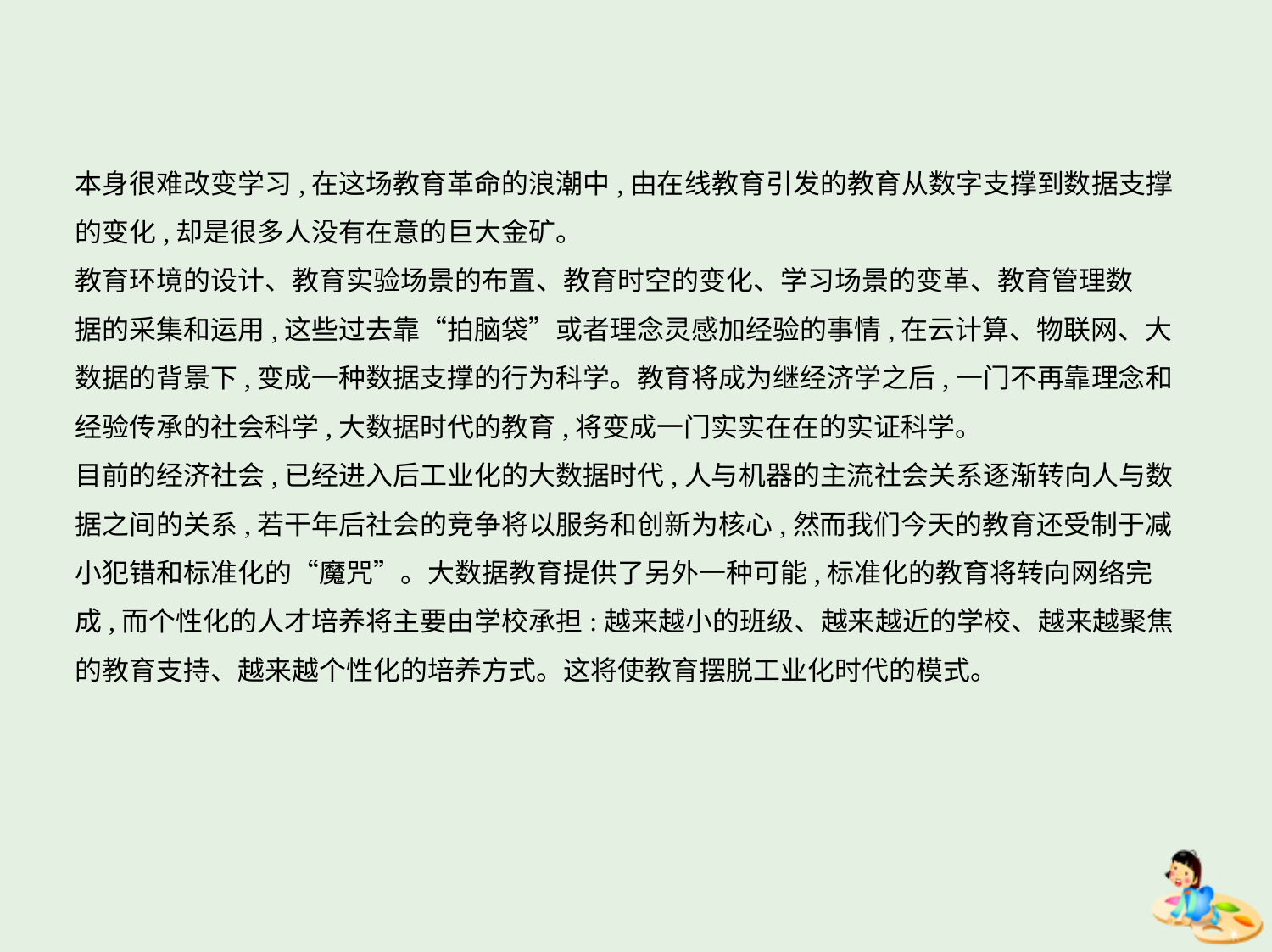

本身很难改变学习,在这场教育革命的浪潮中,由在线教育引发的教育从数字支撑到数据支撑
的变化,却是很多人没有在意的巨大金矿。
教育环境的设计、教育实验场景的布置、教育时空的变化、学习场景的变革、教育管理数
据的采集和运用,这些过去靠“拍脑袋”或者理念灵感加经验的事情,在云计算、物联网、大
数据的背景下,变成一种数据支撑的行为科学。教育将成为继经济学之后,一门不再靠理念和
经验传承的社会科学,大数据时代的教育,将变成一门实实在在的实证科学。
目前的经济社会,已经进入后工业化的大数据时代,人与机器的主流社会关系逐渐转向人与数
据之间的关系,若干年后社会的竞争将以服务和创新为核心,然而我们今天的教育还受制于减
小犯错和标准化的“魔咒”。大数据教育提供了另外一种可能,标准化的教育将转向网络完
成,而个性化的人才培养将主要由学校承担:越来越小的班级、越来越近的学校、越来越聚焦
的教育支持、越来越个性化的培养方式。这将使教育摆脱工业化时代的模式。